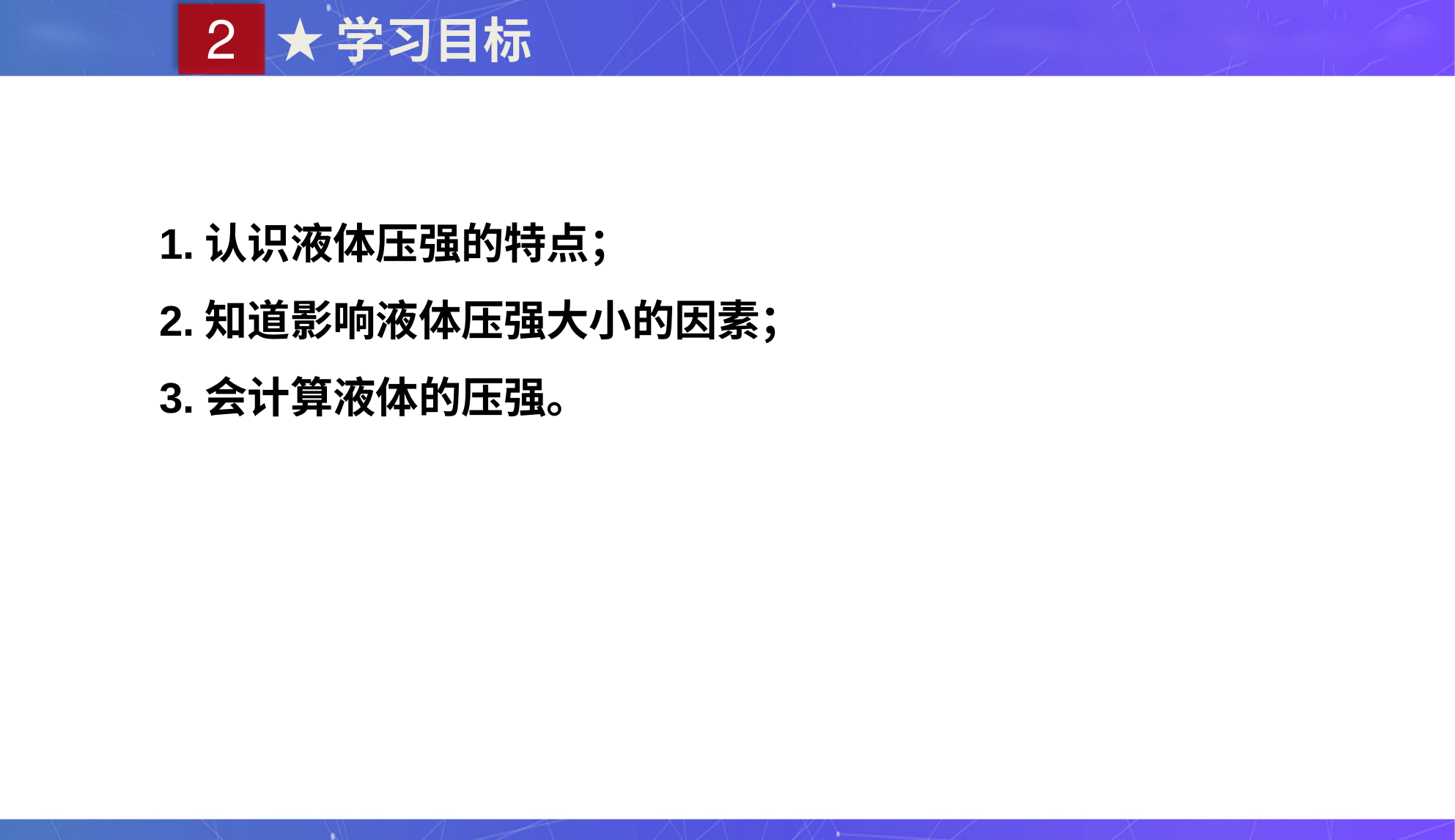

2
★学习目标
1.认识液体压强的特点；
2.知道影响液体压强大小的因素；
3.会计算液体的压强。